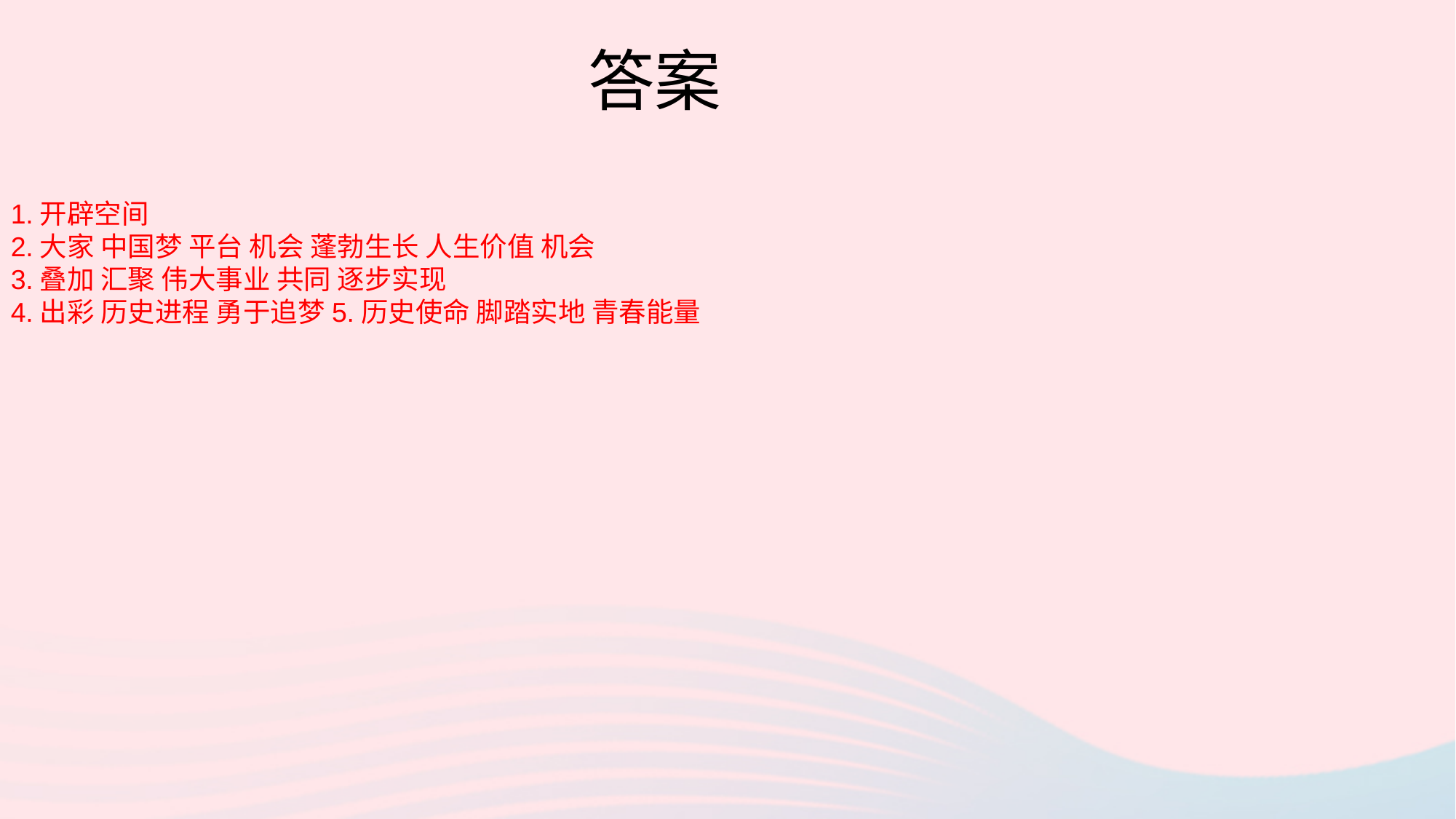

答案
1.开辟空间
2.大家 中国梦 平台 机会 蓬勃生长 人生价值 机会
3.叠加 汇聚 伟大事业 共同 逐步实现
4.出彩 历史进程 勇于追梦5.历史使命 脚踏实地 青春能量